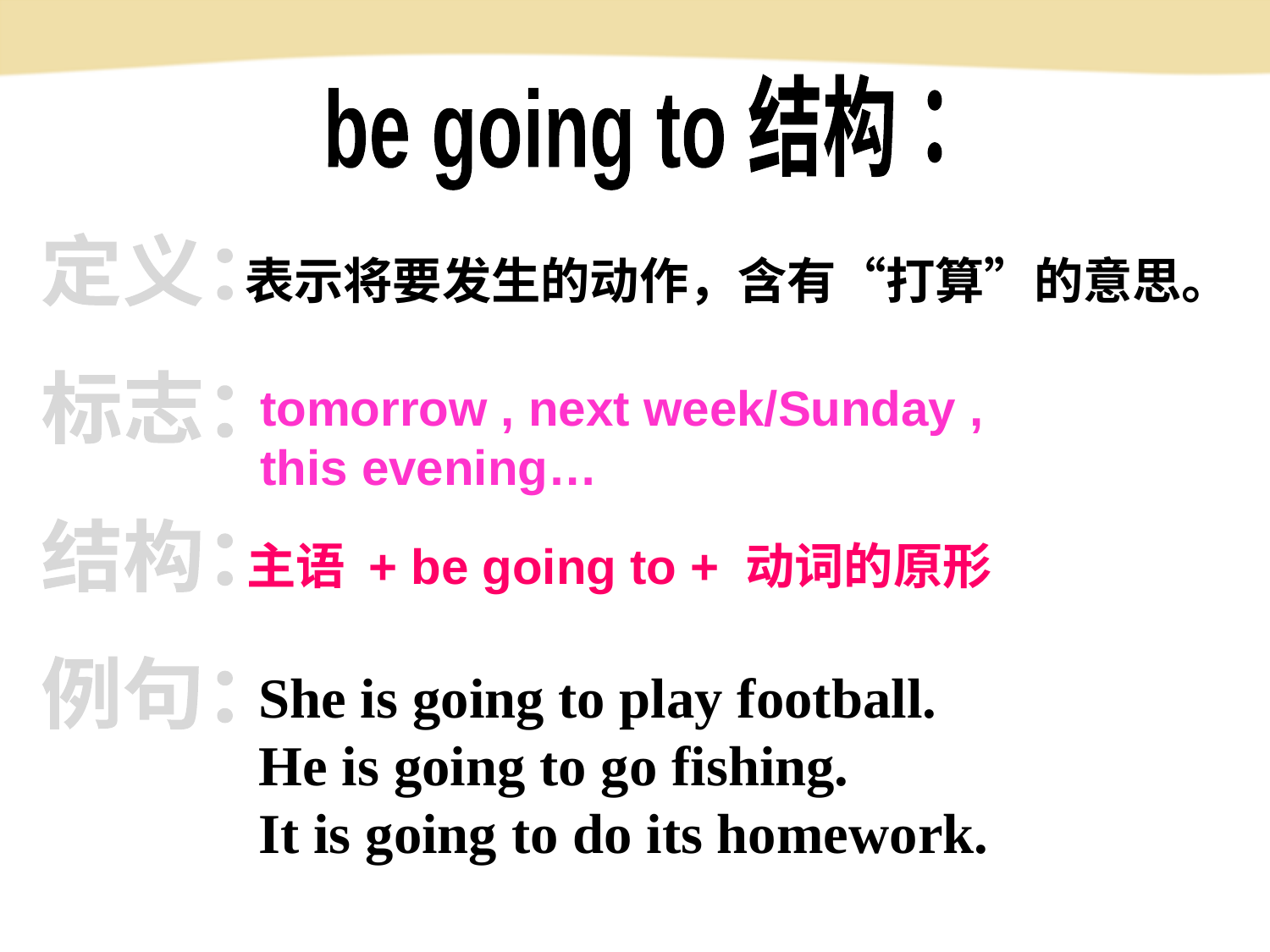

be going to 结构：
定义：
表示将要发生的动作，含有“打算”的意思。
标志：
tomorrow , next week/Sunday ,
this evening…
结构：
主语 + be going to + 动词的原形组卷网

例句：
She is going to play football.
He is going to go fishing.
It is going to do its homework.